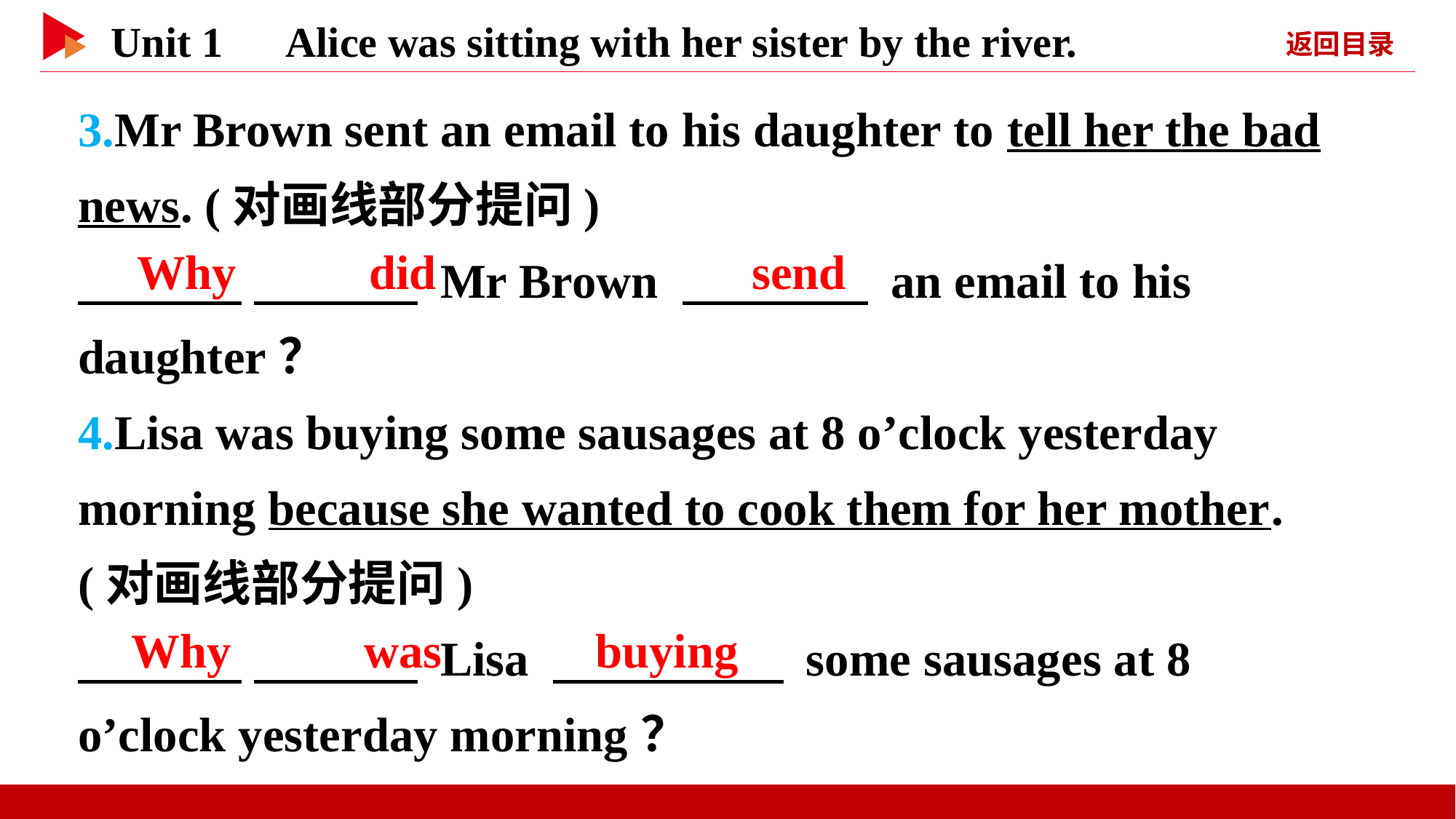

3.Mr Brown sent an email to his daughter to tell her the bad news. (对画线部分提问)
　      　 　      　 Mr Brown 　        　 an email to his daughter？
4.Lisa was buying some sausages at 8 o’clock yesterday morning because she wanted to cook them for her mother. (对画线部分提问)
　      　 　      　 Lisa 　            　 some sausages at 8 o’clock yesterday morning？
　Why　 　did
　send
　Why　 　was
　buying